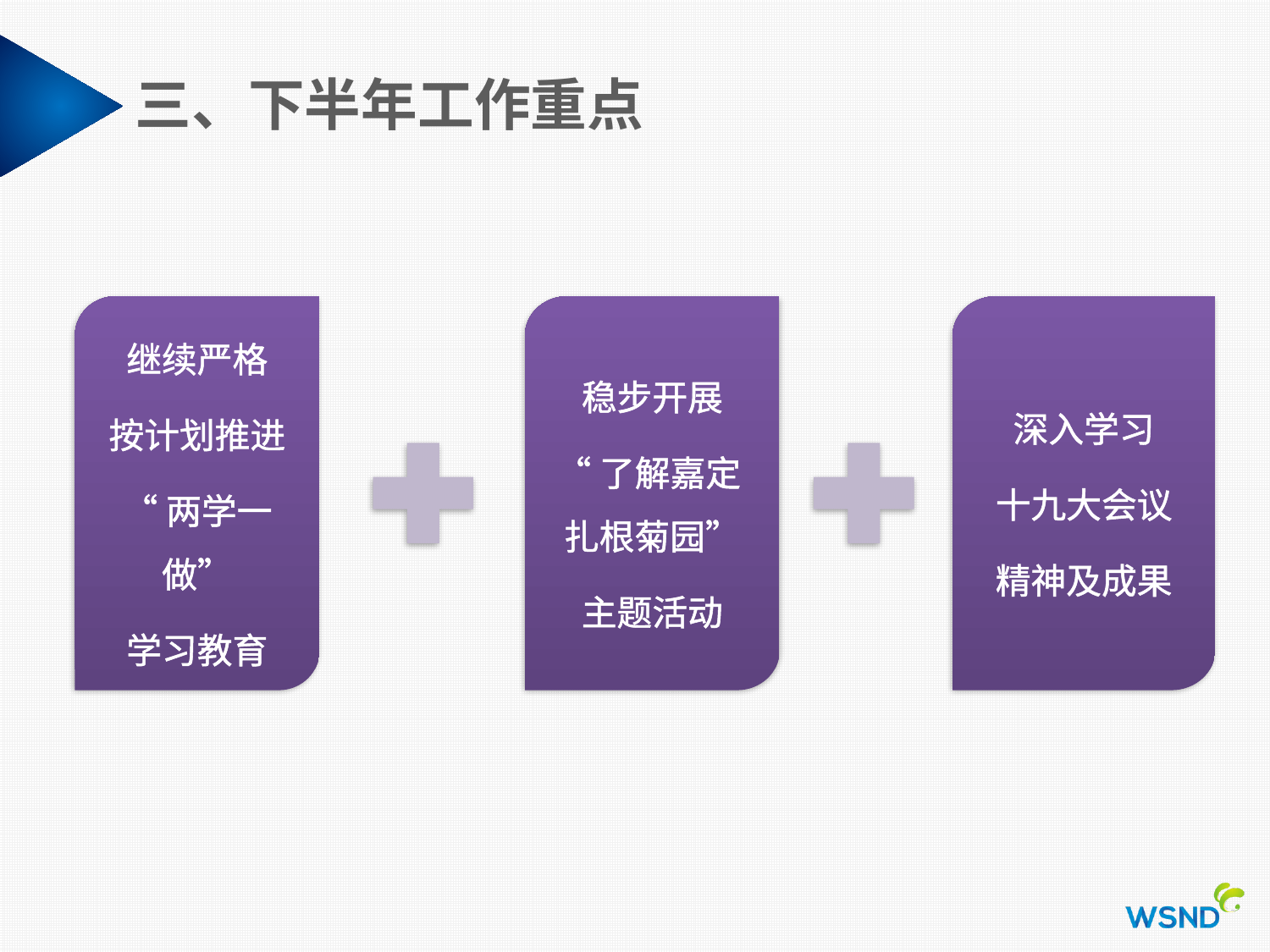

三、下半年工作重点
稳步开展
“了解嘉定  扎根菊园”
主题活动
继续严格
按计划推进
“两学一做”
学习教育
深入学习
十九大会议
精神及成果